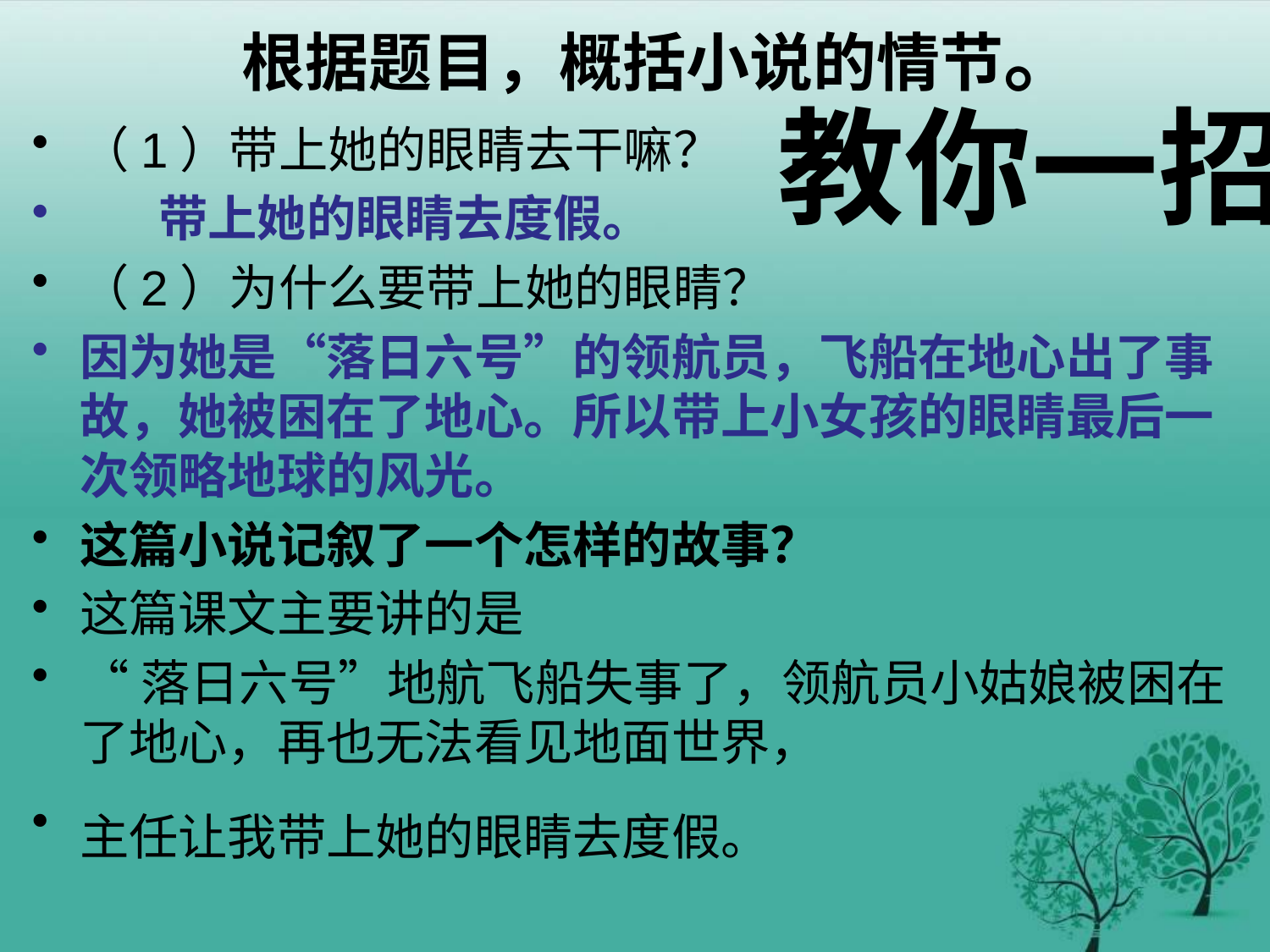

# 根据题目，概括小说的情节。
教你一招
（1）带上她的眼睛去干嘛？
      带上她的眼睛去度假。
（2）为什么要带上她的眼睛？
因为她是“落日六号”的领航员，飞船在地心出了事故，她被困在了地心。所以带上小女孩的眼睛最后一次领略地球的风光。
这篇小说记叙了一个怎样的故事？
这篇课文主要讲的是
“落日六号”地航飞船失事了，领航员小姑娘被困在了地心，再也无法看见地面世界，
主任让我带上她的眼睛去度假。